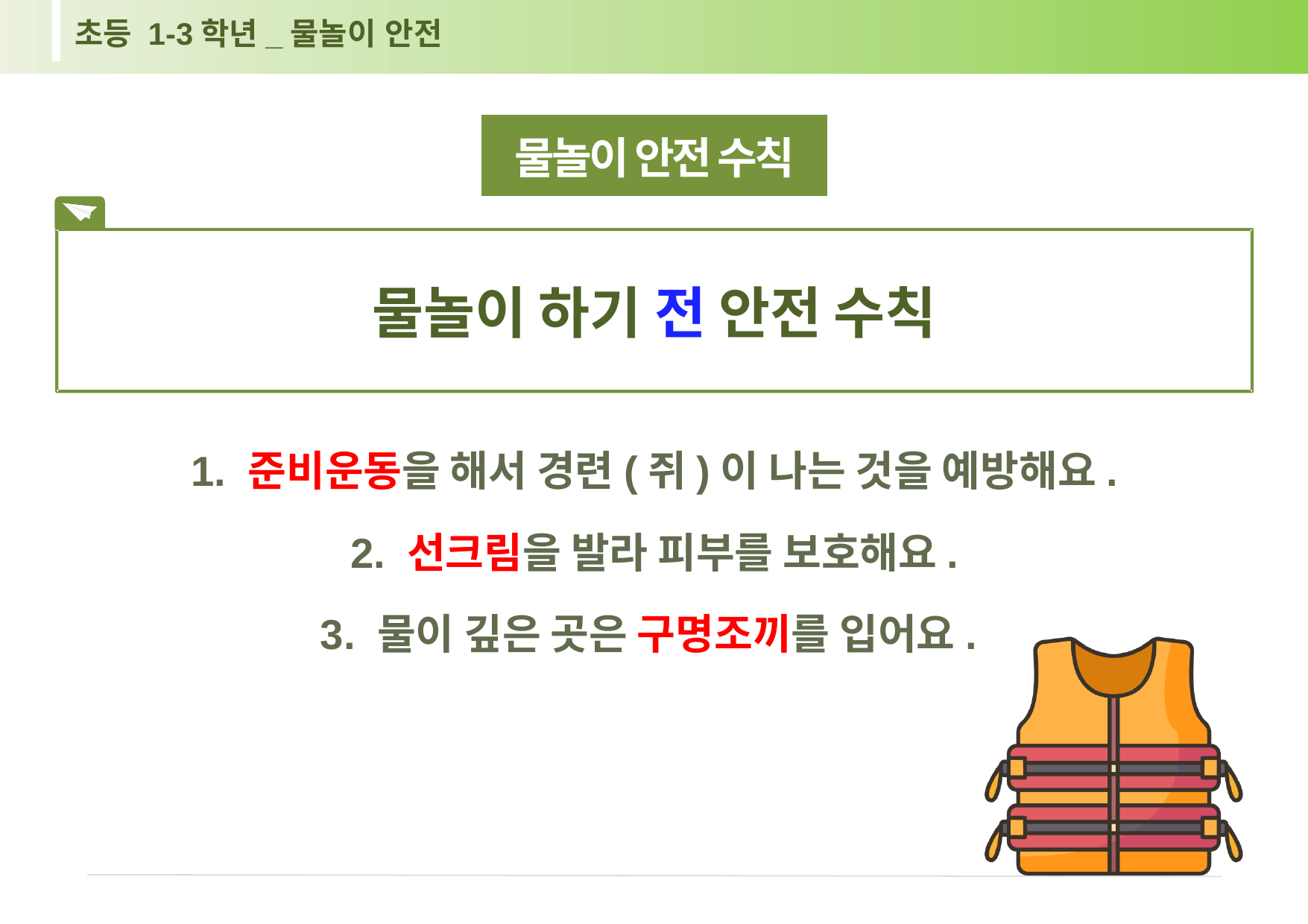

초등 1-3학년_물놀이 안전

물놀이 안전 수칙

물놀이 하기 전 안전 수칙

1. 준비운동을 해서 경련(쥐)이 나는 것을 예방해요.
2. 선크림을 발라 피부를 보호해요.
3. 물이 깊은 곳은 구명조끼를 입어요.